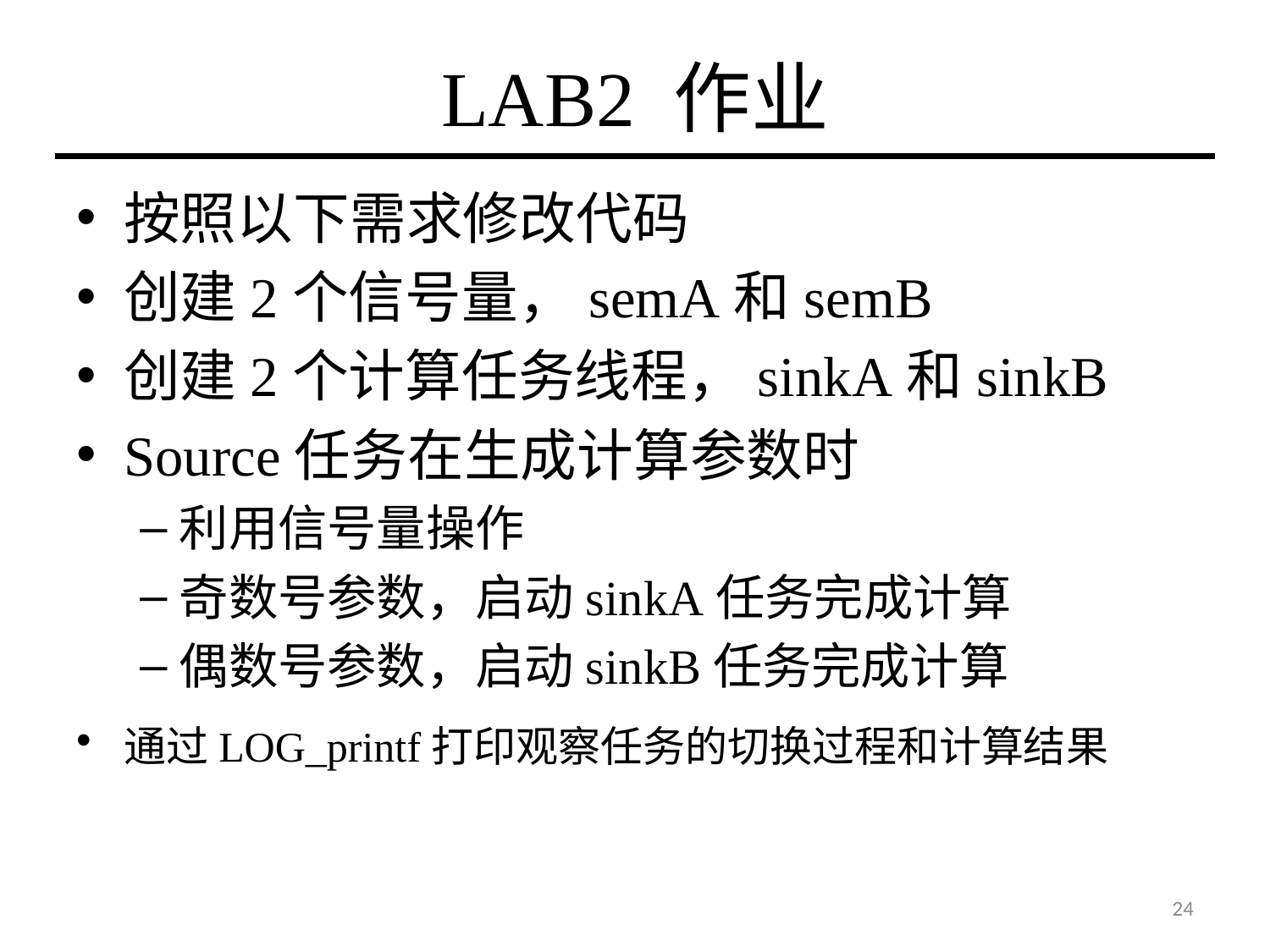

# LAB2 作业
按照以下需求修改代码
创建2个信号量，semA和semB
创建2个计算任务线程，sinkA和sinkB
Source任务在生成计算参数时
利用信号量操作
奇数号参数，启动sinkA任务完成计算
偶数号参数，启动sinkB任务完成计算
通过LOG_printf打印观察任务的切换过程和计算结果
24